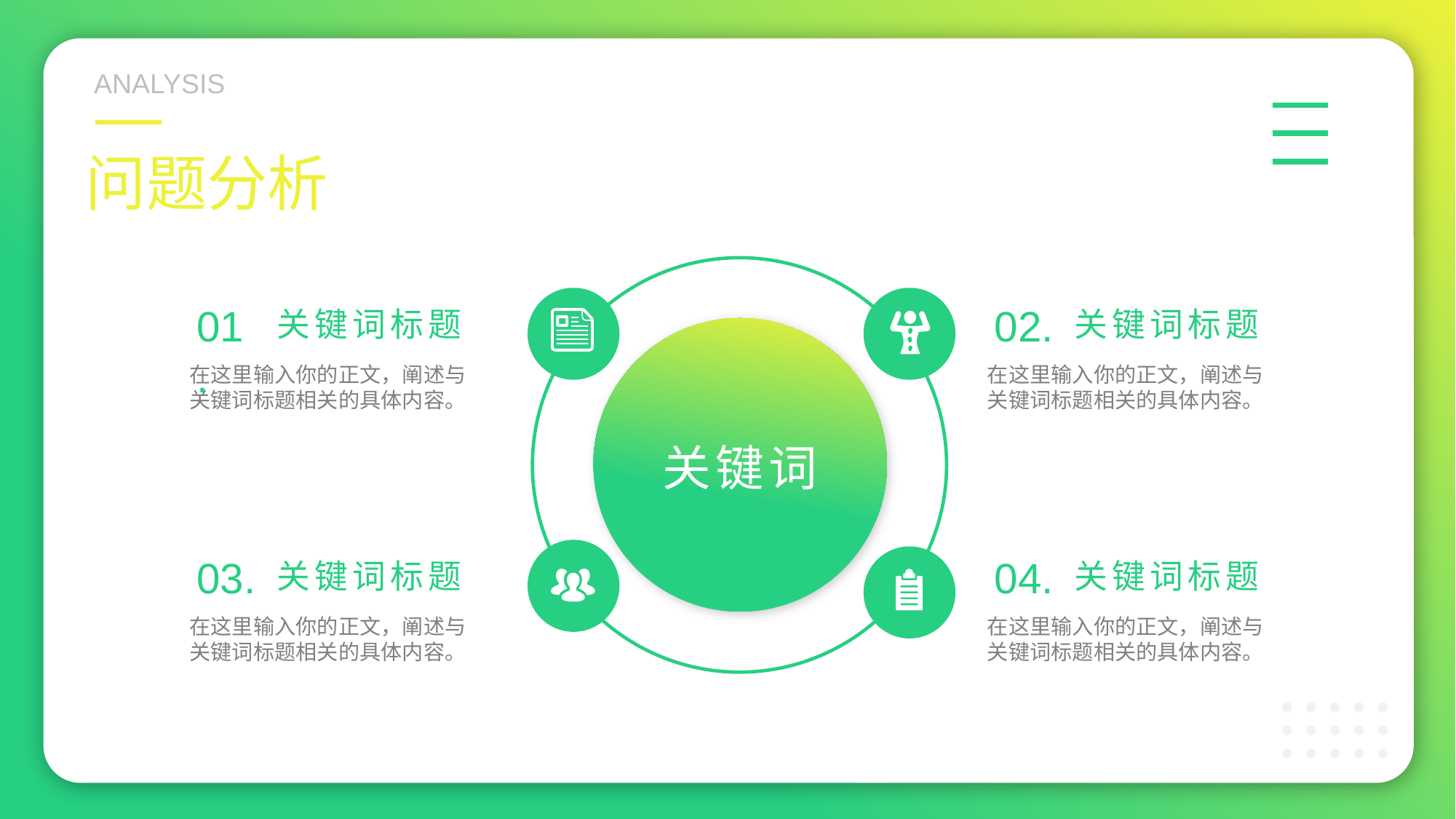

ANALYSIS

问题分析

关键词

01.
关键词标题
在这里输入你的正文，阐述与关键词标题相关的具体内容。
02.
关键词标题
在这里输入你的正文，阐述与关键词标题相关的具体内容。

关键词标题

03.
关键词标题
在这里输入你的正文，阐述与关键词标题相关的具体内容。
04.
关键词标题
在这里输入你的正文，阐述与关键词标题相关的具体内容。

关键词
标题